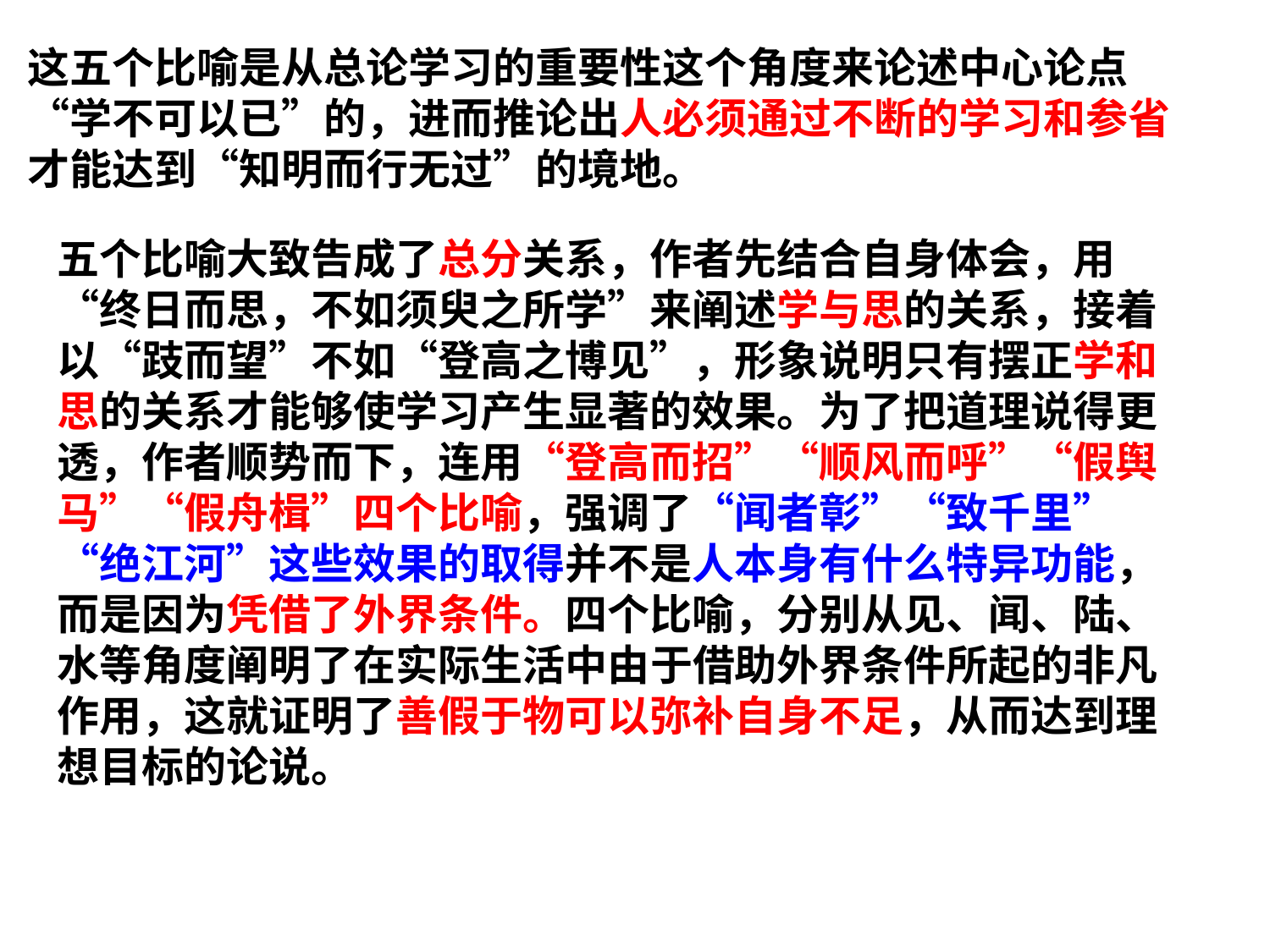

这五个比喻是从总论学习的重要性这个角度来论述中心论点“学不可以已”的，进而推论出人必须通过不断的学习和参省才能达到“知明而行无过”的境地。
五个比喻大致告成了总分关系，作者先结合自身体会，用“终日而思，不如须臾之所学”来阐述学与思的关系，接着以“跂而望”不如“登高之博见”，形象说明只有摆正学和思的关系才能够使学习产生显著的效果。为了把道理说得更透，作者顺势而下，连用“登高而招”“顺风而呼”“假舆马”“假舟楫”四个比喻，强调了“闻者彰”“致千里”“绝江河”这些效果的取得并不是人本身有什么特异功能，而是因为凭借了外界条件。四个比喻，分别从见、闻、陆、水等角度阐明了在实际生活中由于借助外界条件所起的非凡作用，这就证明了善假于物可以弥补自身不足，从而达到理想目标的论说。